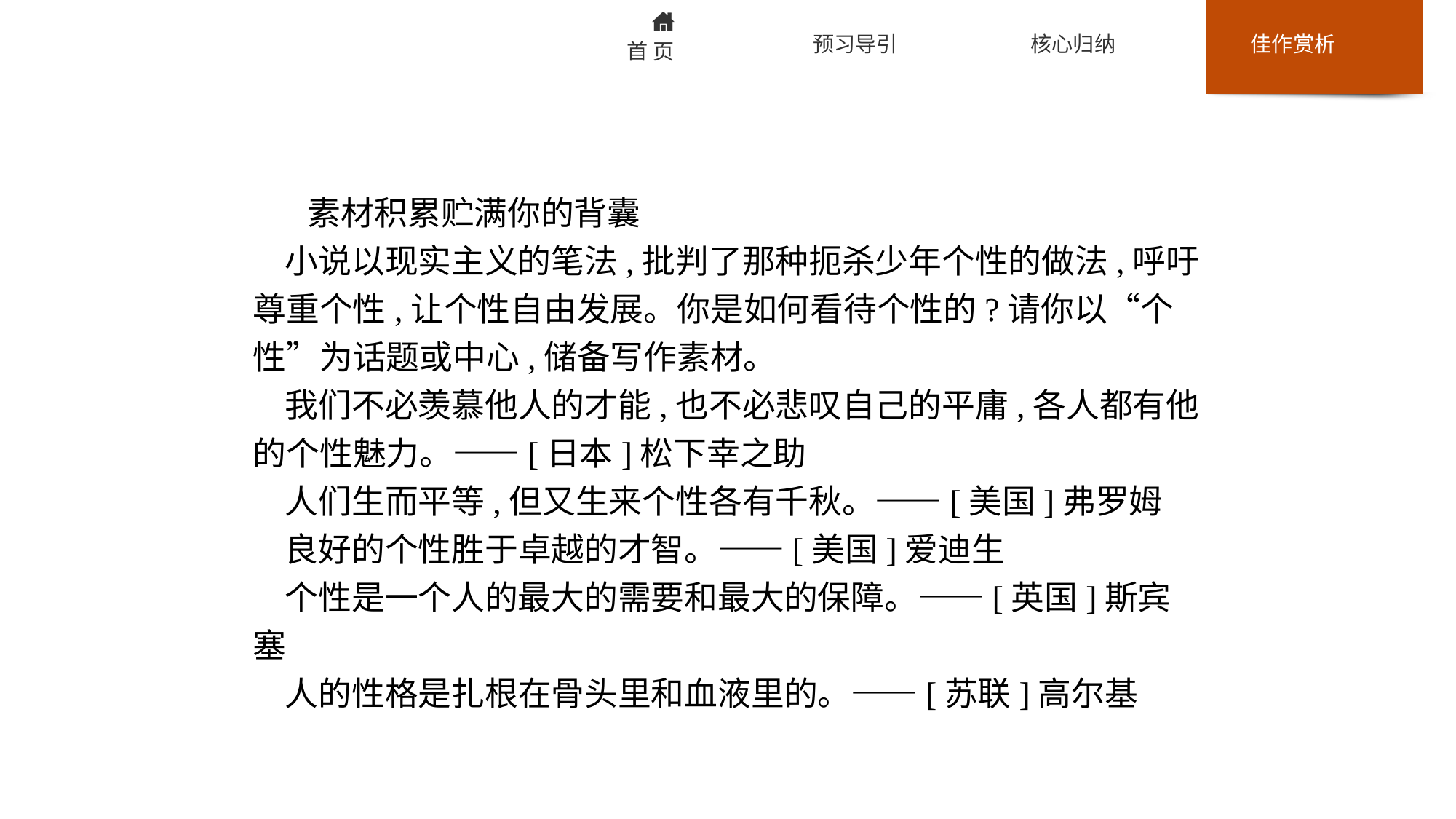

素材积累贮满你的背囊
小说以现实主义的笔法,批判了那种扼杀少年个性的做法,呼吁尊重个性,让个性自由发展。你是如何看待个性的?请你以“个性”为话题或中心,储备写作素材。
我们不必羡慕他人的才能,也不必悲叹自己的平庸,各人都有他的个性魅力。——[日本]松下幸之助
人们生而平等,但又生来个性各有千秋。——[美国]弗罗姆
良好的个性胜于卓越的才智。——[美国]爱迪生
个性是一个人的最大的需要和最大的保障。——[英国]斯宾塞
人的性格是扎根在骨头里和血液里的。——[苏联]高尔基